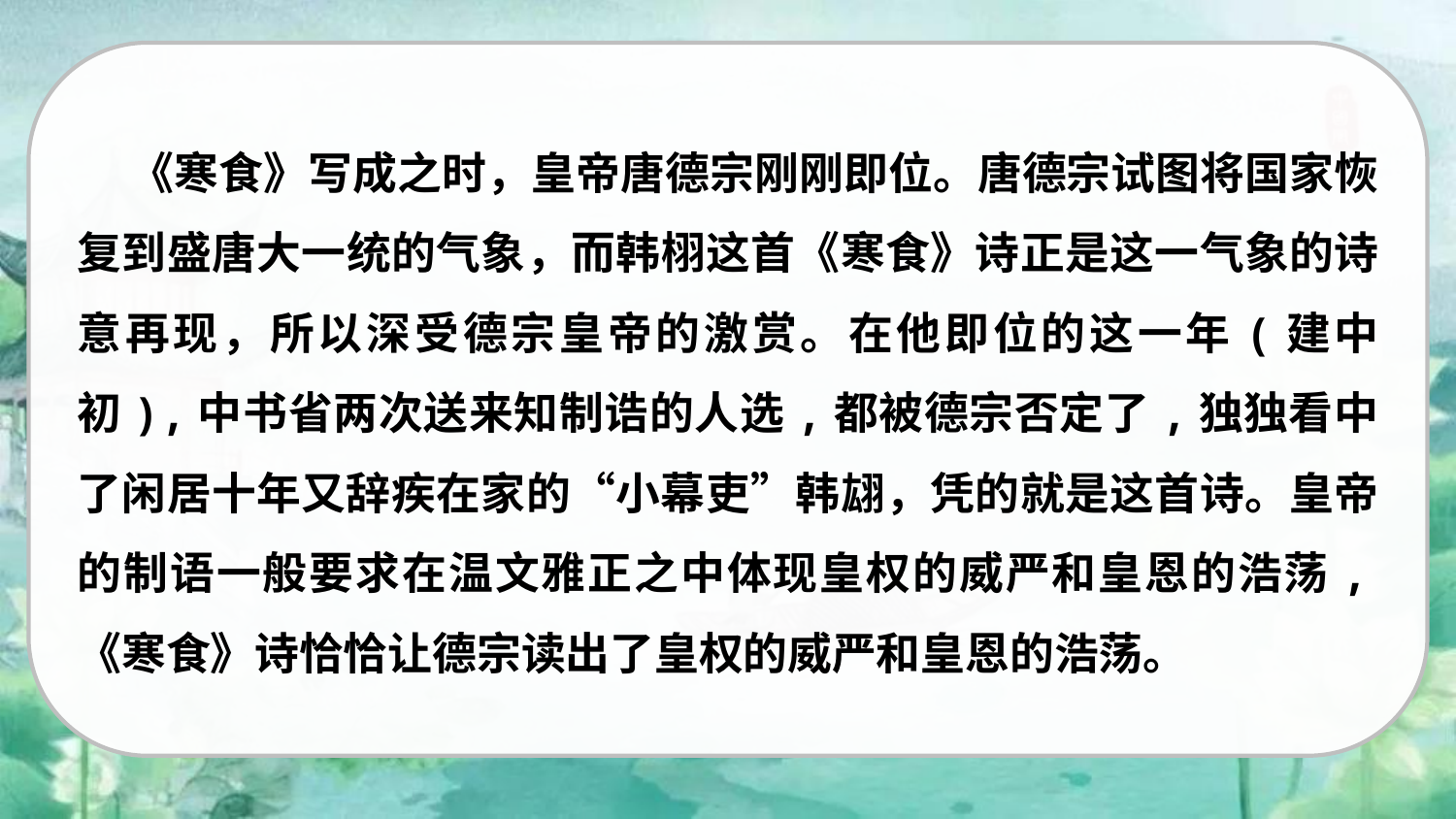

《寒食》写成之时，皇帝唐德宗刚刚即位。唐德宗试图将国家恢复到盛唐大一统的气象，而韩栩这首《寒食》诗正是这一气象的诗意再现，所以深受德宗皇帝的激赏。在他即位的这一年(建中初),中书省两次送来知制诰的人选,都被德宗否定了,独独看中了闲居十年又辞疾在家的“小幕吏”韩翃，凭的就是这首诗。皇帝的制语一般要求在温文雅正之中体现皇权的威严和皇恩的浩荡,《寒食》诗恰恰让德宗读出了皇权的威严和皇恩的浩荡。